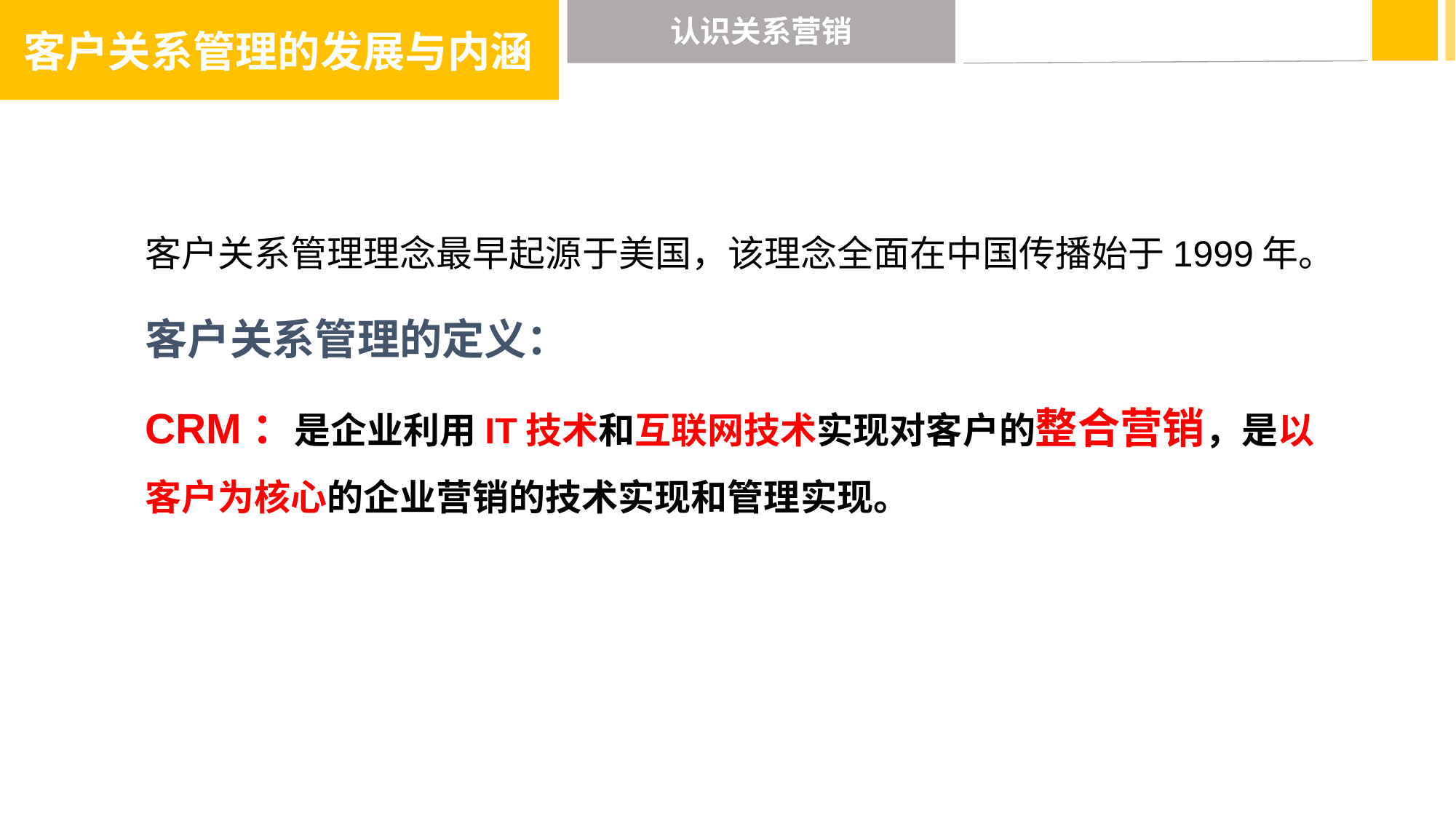

客户关系管理的发展与内涵

认识关系营销

客户关系管理理念最早起源于美国，该理念全面在中国传播始于1999年。
客户关系管理的定义：
CRM：是企业利用IT技术和互联网技术实现对客户的整合营销，是以客户为核心的企业营销的技术实现和管理实现。